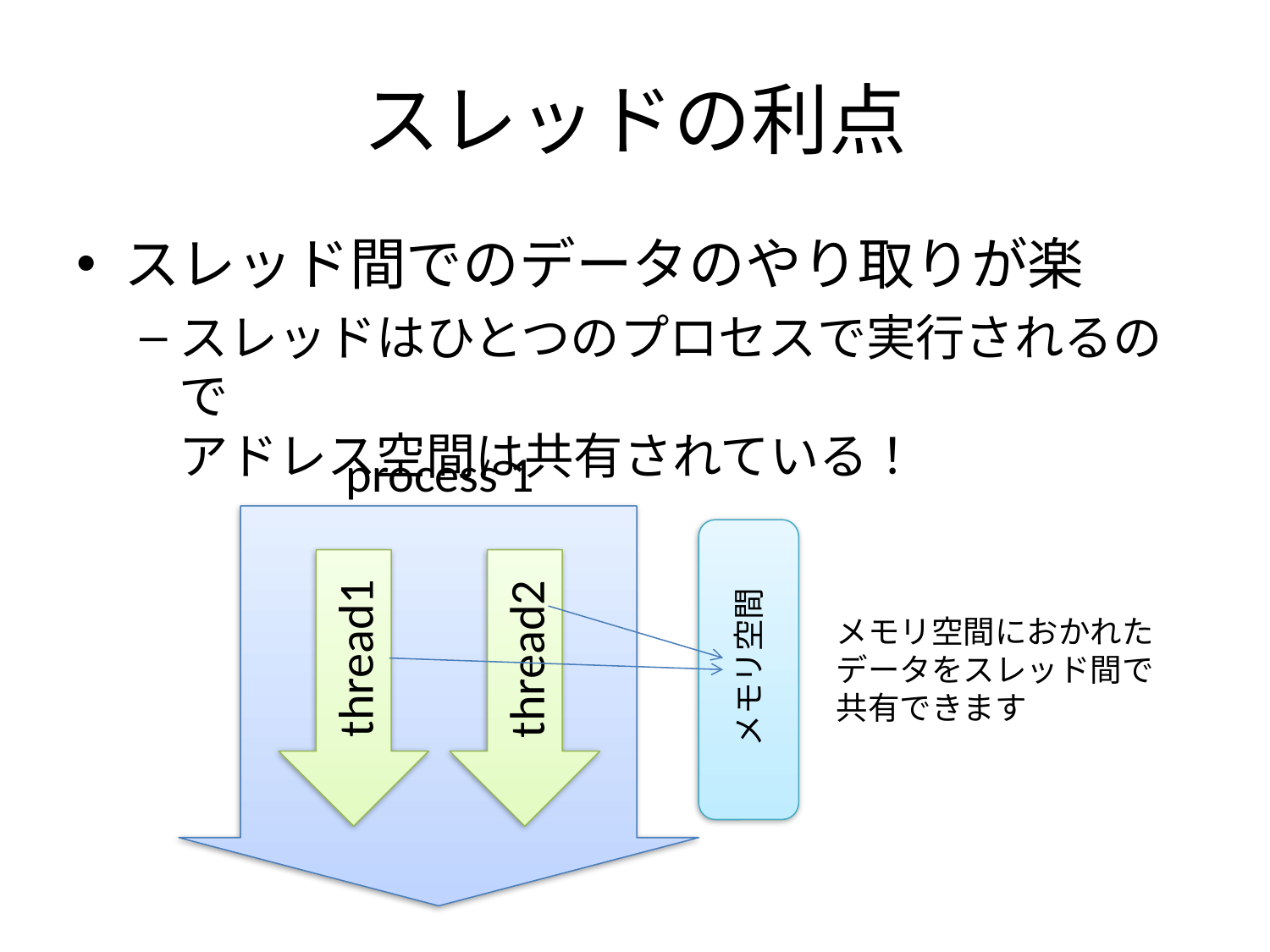

# スレッドの利点
スレッド間でのデータのやり取りが楽
スレッドはひとつのプロセスで実行されるので
アドレス空間は共有されている！
process 1

メモリ空間におかれた
データをスレッド間で
共有できます
thread1
thread2
メモリ空間